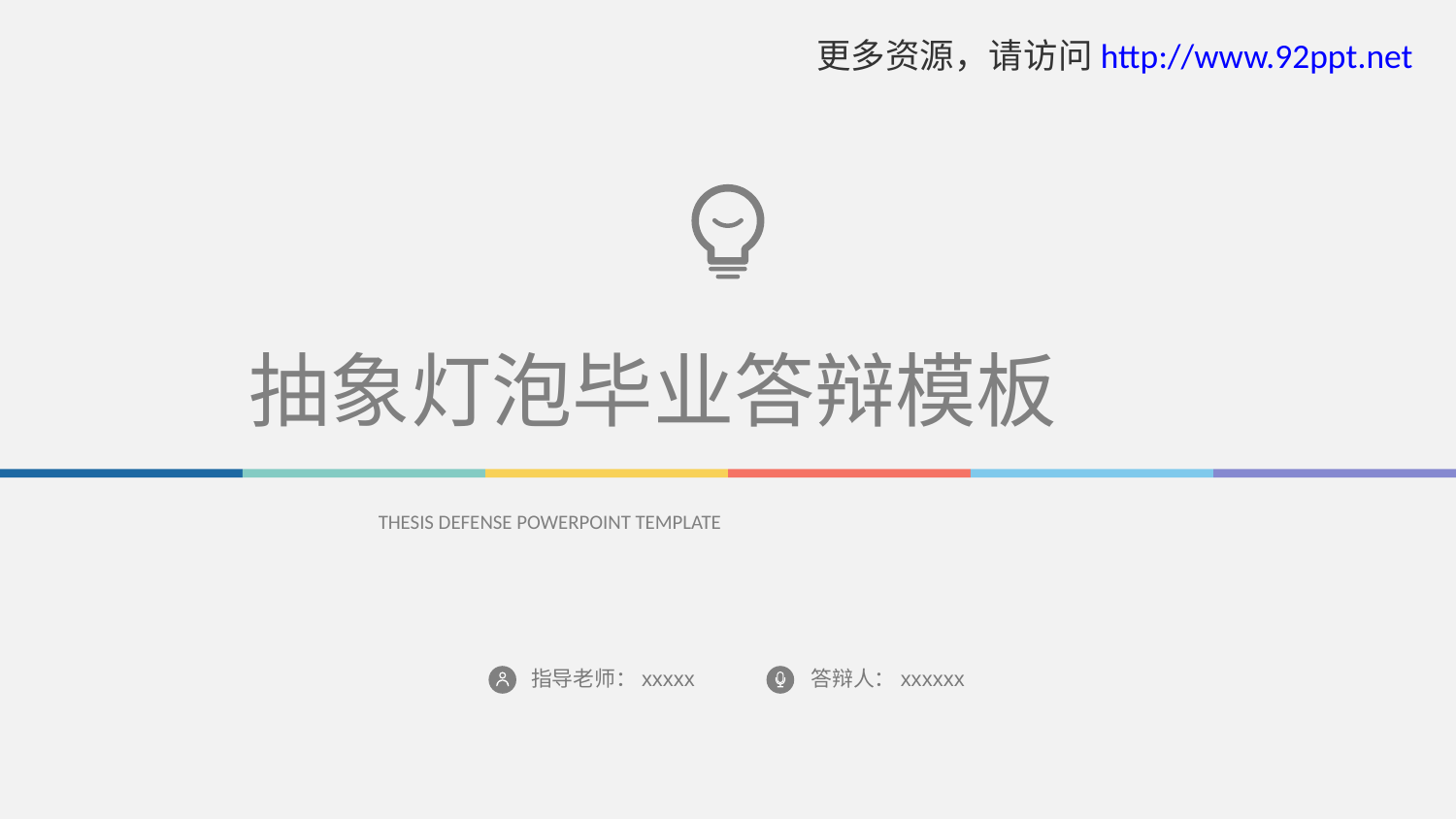

更多资源，请访问http://www.92ppt.net

抽象灯泡毕业答辩模板

THESIS DEFENSE POWERPOINT TEMPLATE
指导老师：xxxxx
答辩人：xxxxxx